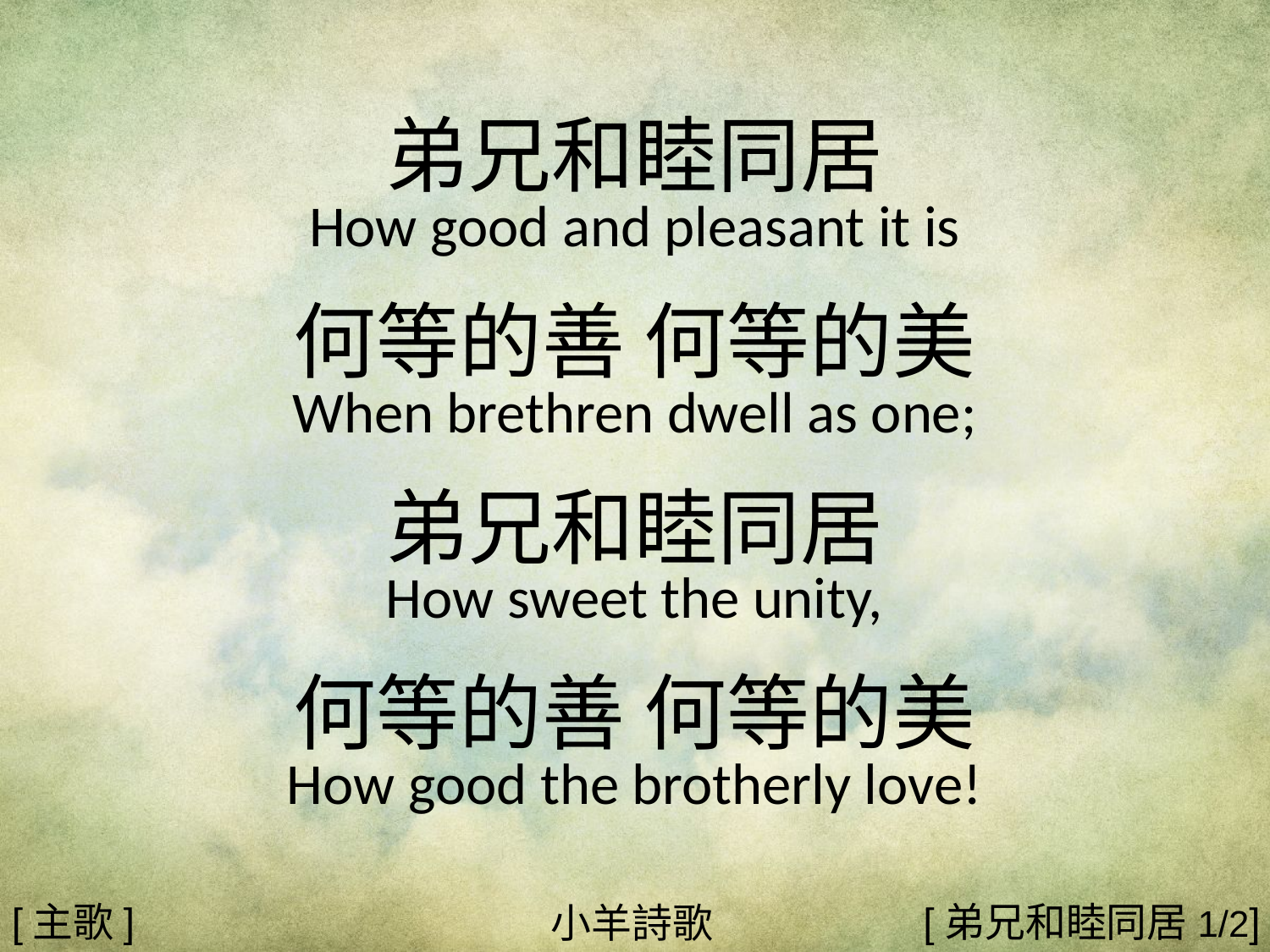

弟兄和睦同居
How good and pleasant it is

何等的善 何等的美
When brethren dwell as one;

弟兄和睦同居
How sweet the unity,

何等的善 何等的美
How good the brotherly love!
#

[主歌]
[弟兄和睦同居1/2]
小羊詩歌